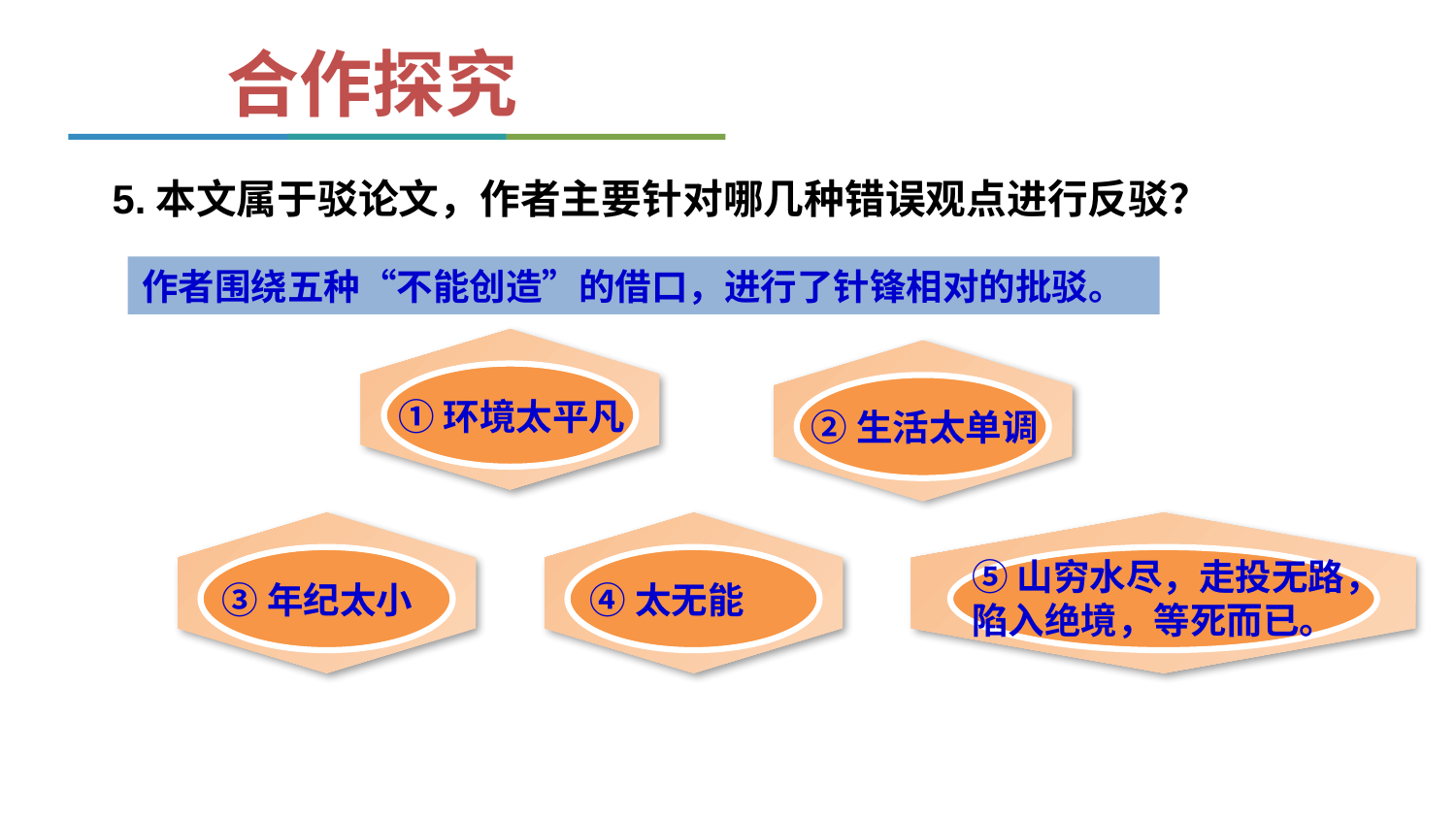

合作探究

5.本文属于驳论文，作者主要针对哪几种错误观点进行反驳？
作者围绕五种“不能创造”的借口，进行了针锋相对的批驳。

①环境太平凡
②生活太单调

③年纪太小

④太无能

⑤山穷水尽，走投无路，陷入绝境，等死而已。